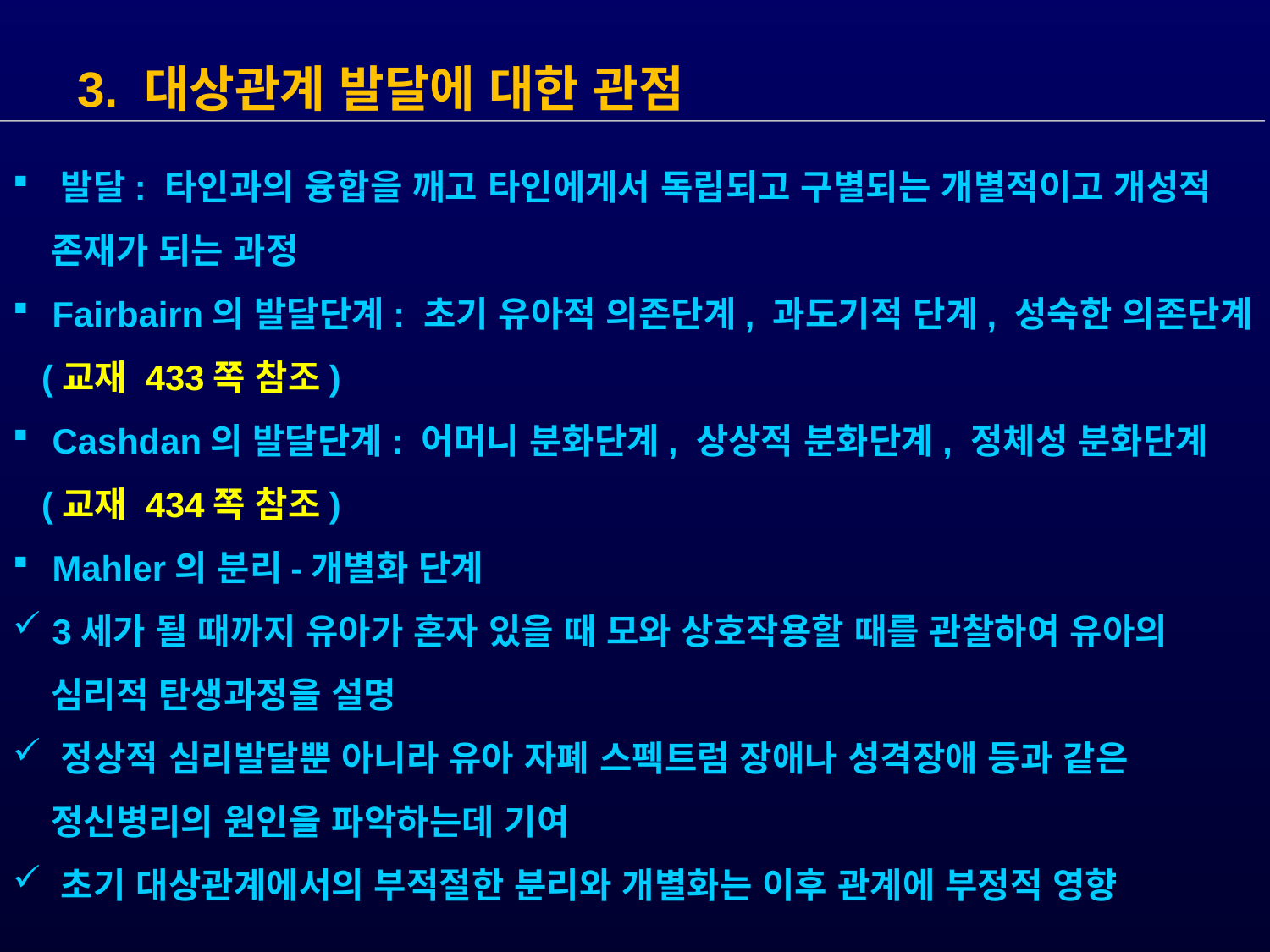

3. 대상관계 발달에 대한 관점

 발달: 타인과의 융합을 깨고 타인에게서 독립되고 구별되는 개별적이고 개성적
   존재가 되는 과정
 Fairbairn의 발달단계: 초기 유아적 의존단계, 과도기적 단계, 성숙한 의존단계
   (교재 433쪽 참조)
 Cashdan의 발달단계: 어머니 분화단계, 상상적 분화단계, 정체성 분화단계
   (교재 434쪽 참조)
 Mahler의 분리-개별화 단계
 3세가 될 때까지 유아가 혼자 있을 때 모와 상호작용할 때를 관찰하여 유아의
   심리적 탄생과정을 설명
 정상적 심리발달뿐 아니라 유아 자폐 스펙트럼 장애나 성격장애 등과 같은
   정신병리의 원인을 파악하는데 기여
 초기 대상관계에서의 부적절한 분리와 개별화는 이후 관계에 부정적 영향